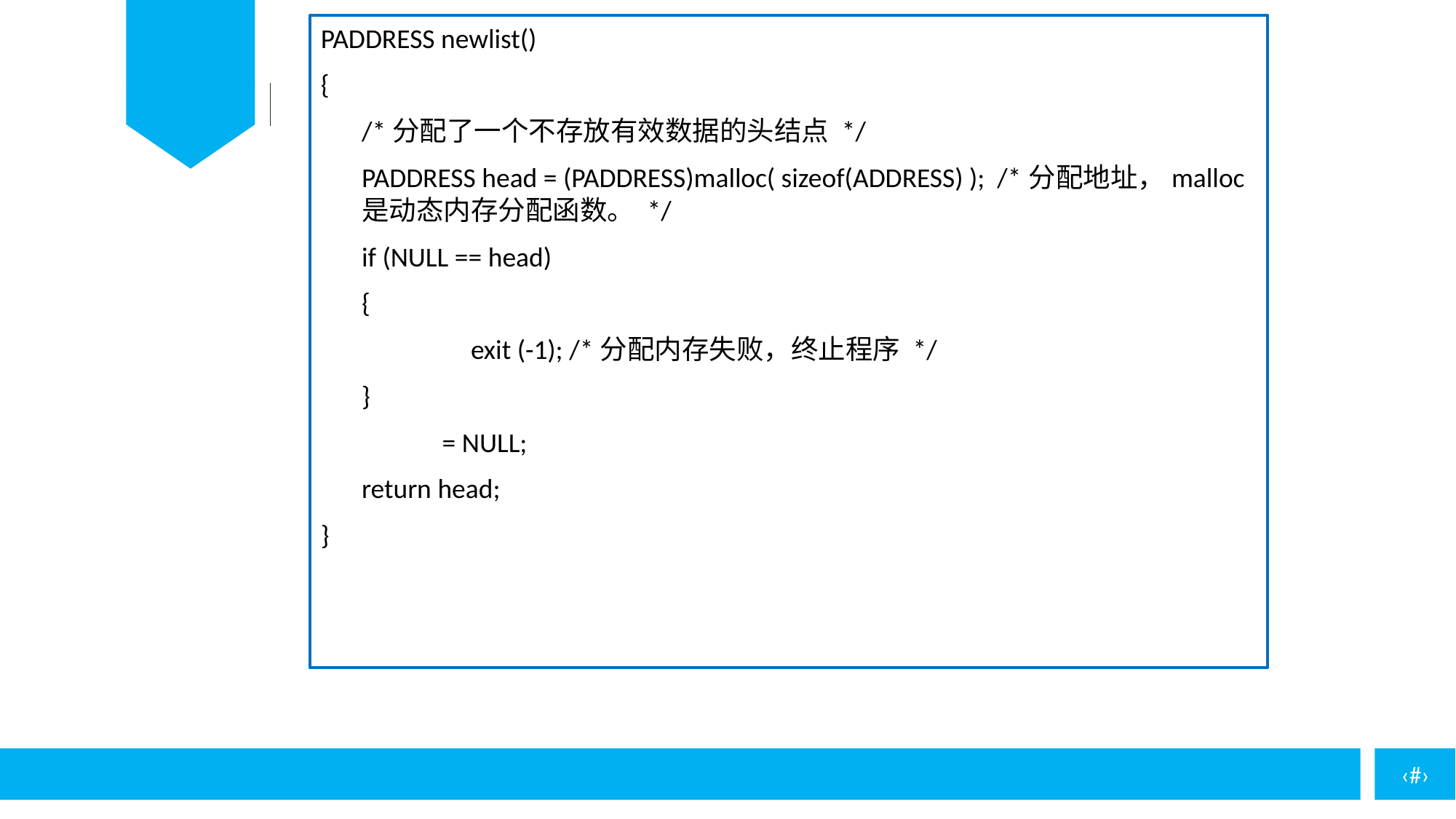

PADDRESS newlist()
{
	/*分配了一个不存放有效数据的头结点 */
	PADDRESS head = (PADDRESS)malloc( sizeof(ADDRESS) );  /*分配地址，malloc是动态内存分配函数。 */
	if (NULL == head)
	{
		exit (-1); /*分配内存失败，终止程序 */
	}
	             = NULL;
	return head;
}